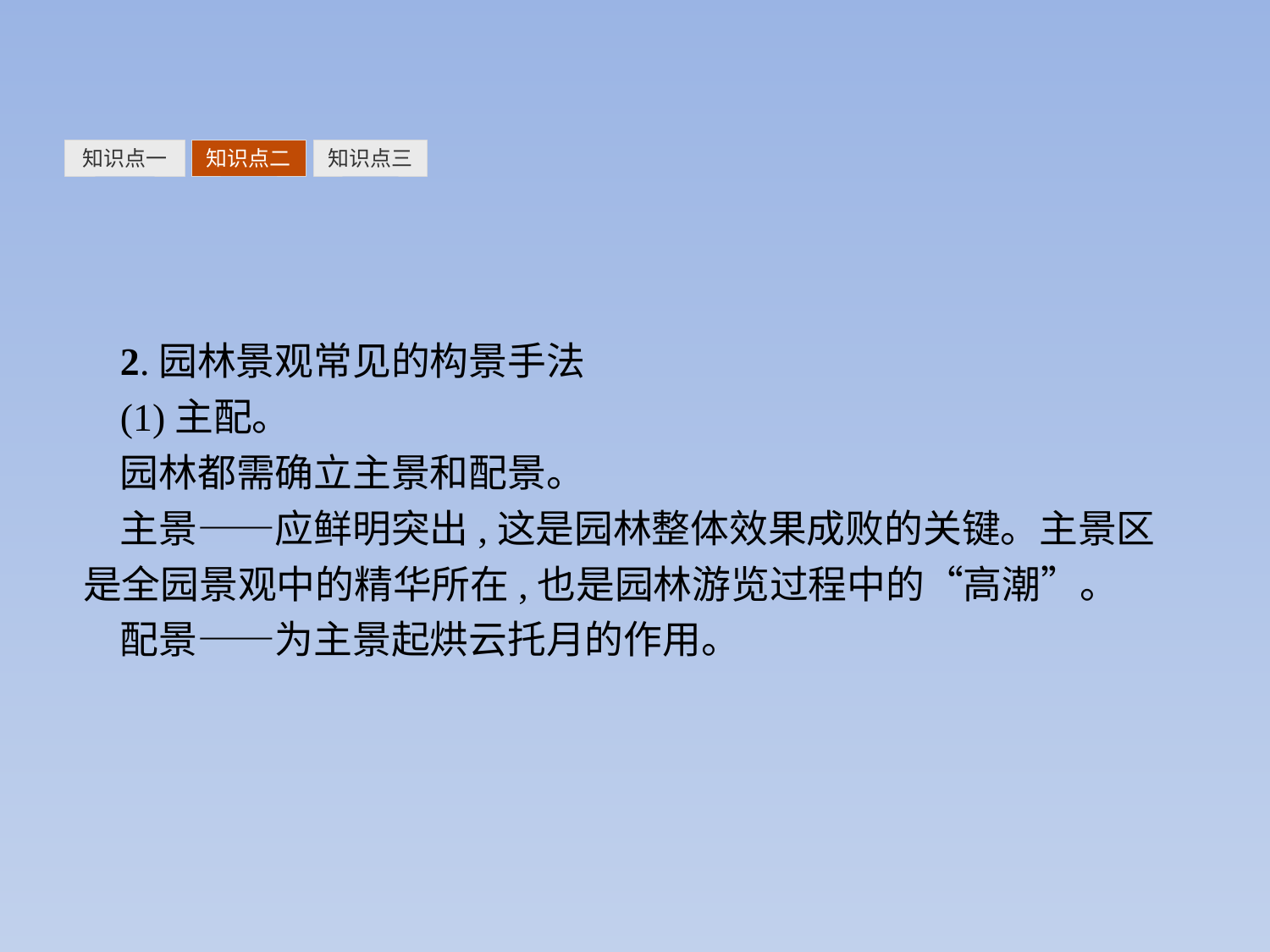

知识点一
知识点二
知识点三
2.园林景观常见的构景手法
(1)主配。
园林都需确立主景和配景。
主景——应鲜明突出,这是园林整体效果成败的关键。主景区是全园景观中的精华所在,也是园林游览过程中的“高潮”。
配景——为主景起烘云托月的作用。